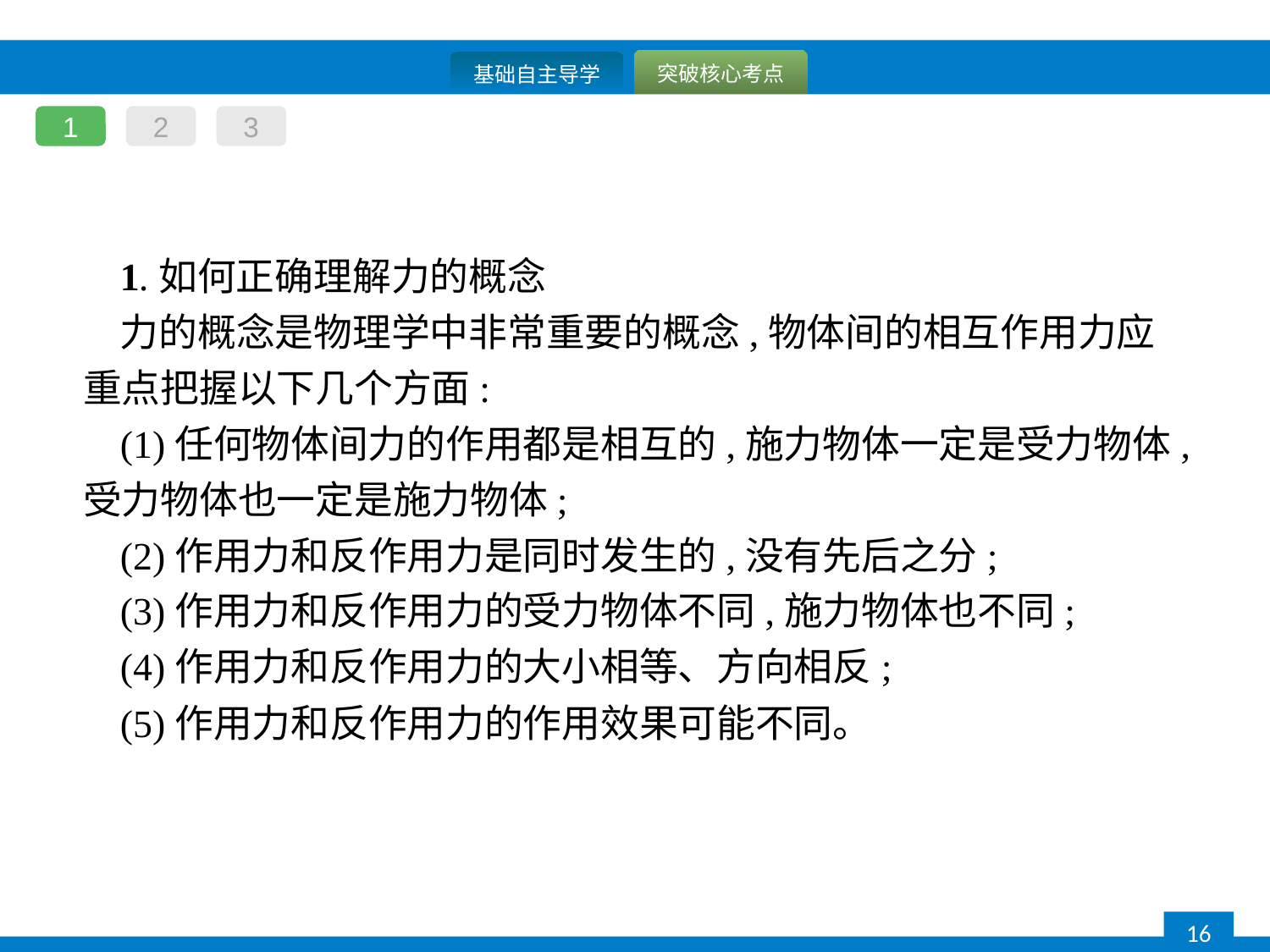

1
2
3
1.如何正确理解力的概念
力的概念是物理学中非常重要的概念,物体间的相互作用力应重点把握以下几个方面:
(1)任何物体间力的作用都是相互的,施力物体一定是受力物体,受力物体也一定是施力物体;
(2)作用力和反作用力是同时发生的,没有先后之分;
(3)作用力和反作用力的受力物体不同,施力物体也不同;
(4)作用力和反作用力的大小相等、方向相反;
(5)作用力和反作用力的作用效果可能不同。